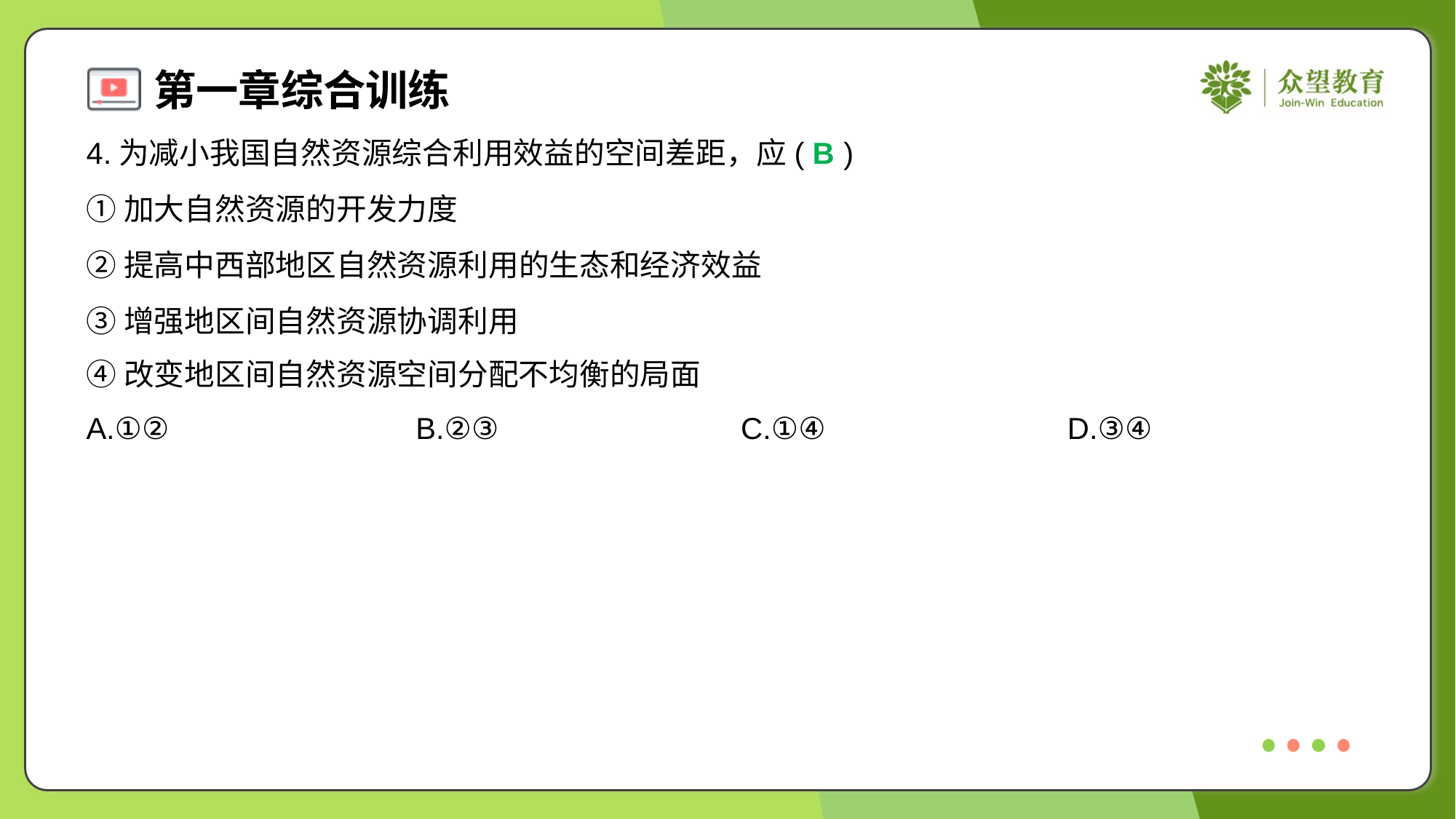

4.为减小我国自然资源综合利用效益的空间差距，应(     )
B
①加大自然资源的开发力度
②提高中西部地区自然资源利用的生态和经济效益
③增强地区间自然资源协调利用
④改变地区间自然资源空间分配不均衡的局面
A.①②	B.②③	C.①④	D.③④